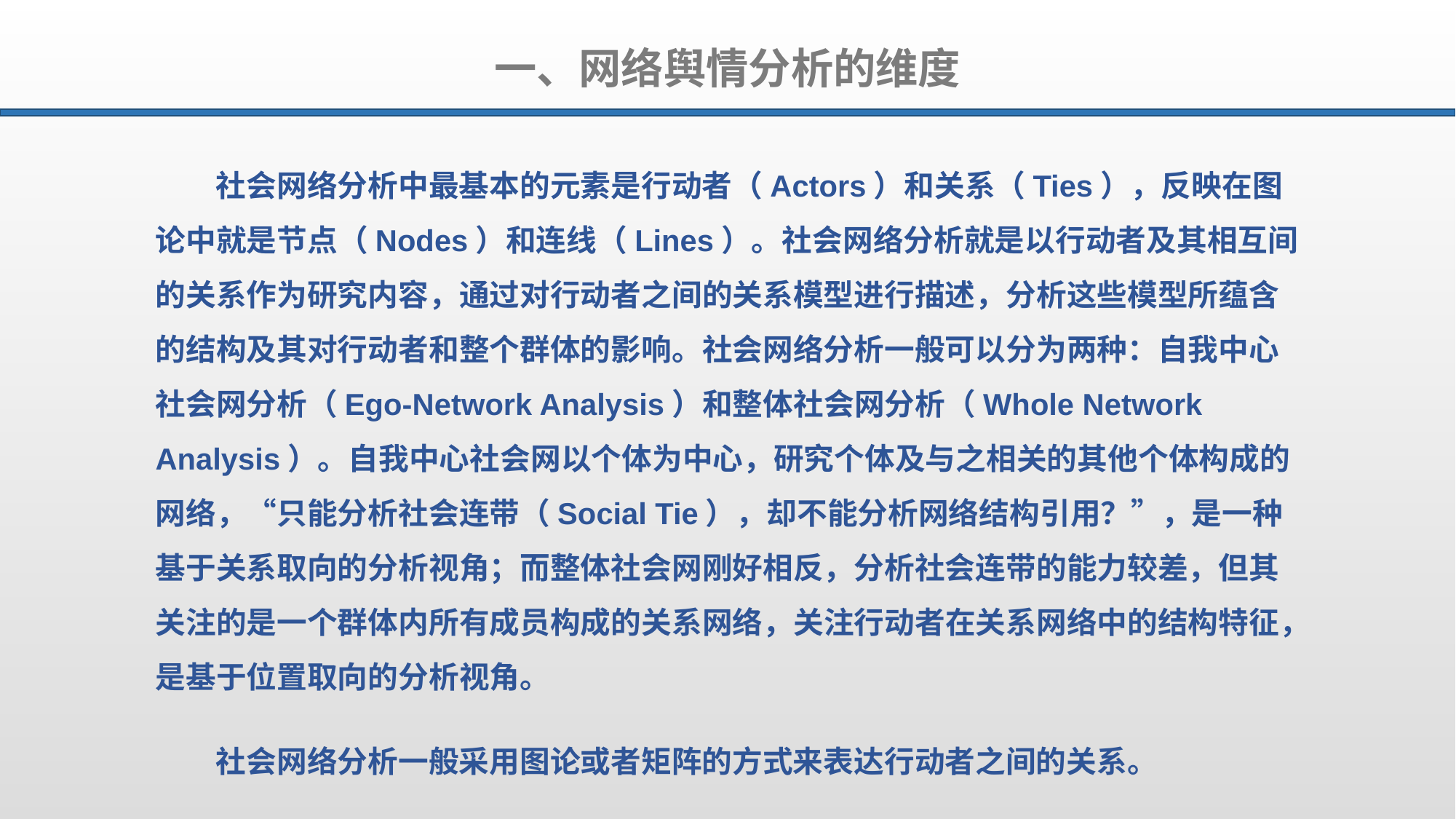

一、网络舆情分析的维度

社会网络分析中最基本的元素是行动者（Actors）和关系（Ties），反映在图论中就是节点（Nodes）和连线（Lines）。社会网络分析就是以行动者及其相互间的关系作为研究内容，通过对行动者之间的关系模型进行描述，分析这些模型所蕴含的结构及其对行动者和整个群体的影响。社会网络分析一般可以分为两种：自我中心社会网分析（Ego-Network Analysis）和整体社会网分析（Whole Network Analysis）。自我中心社会网以个体为中心，研究个体及与之相关的其他个体构成的网络，“只能分析社会连带（Social Tie），却不能分析网络结构引用？”，是一种基于关系取向的分析视角；而整体社会网刚好相反，分析社会连带的能力较差，但其关注的是一个群体内所有成员构成的关系网络，关注行动者在关系网络中的结构特征，是基于位置取向的分析视角。
社会网络分析一般采用图论或者矩阵的方式来表达行动者之间的关系。